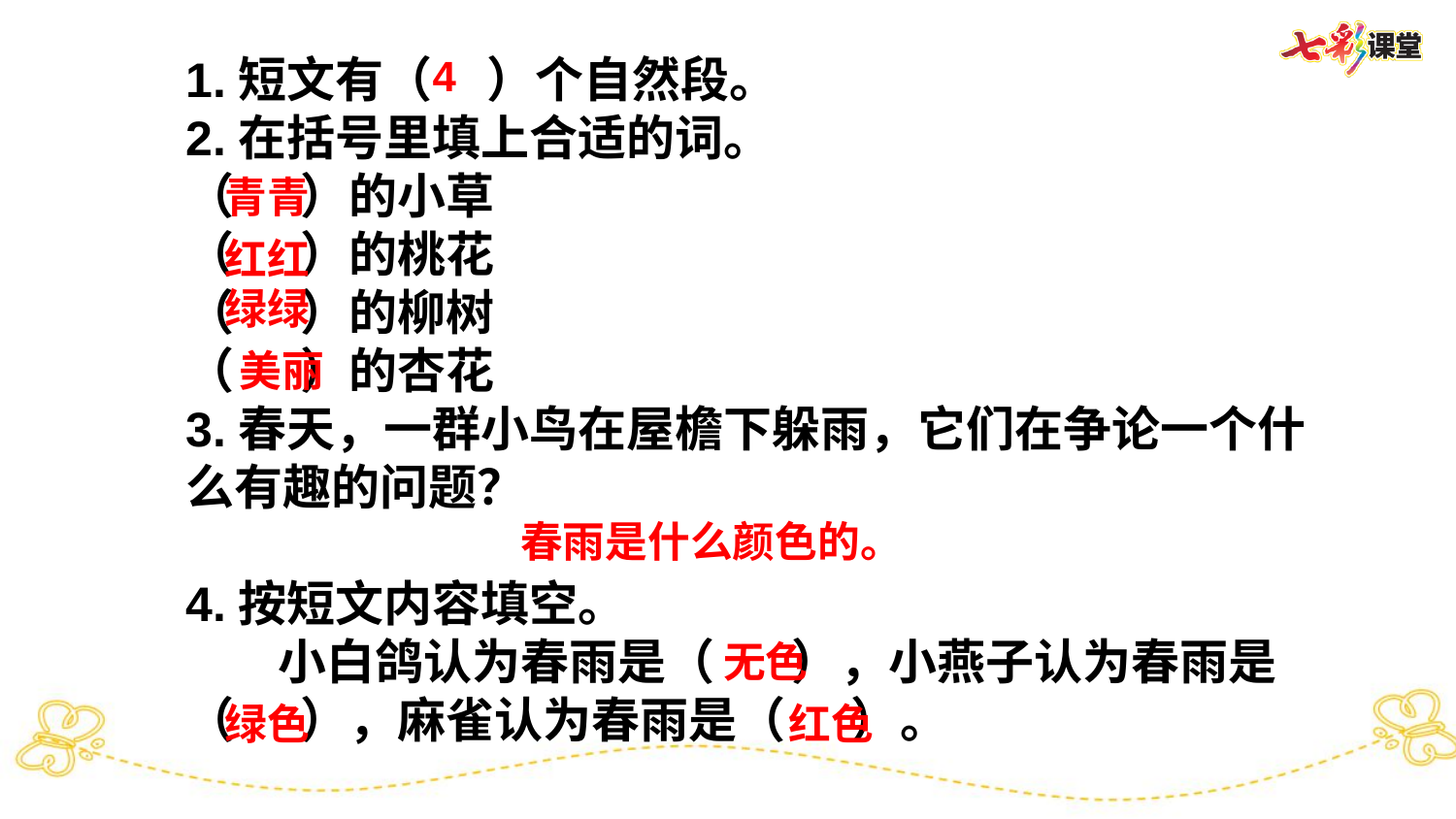

1.短文有（     ）个自然段。
2.在括号里填上合适的词。
（      ）的小草
（      ）的桃花
（      ）的柳树
（      ）的杏花
3.春天，一群小鸟在屋檐下躲雨，它们在争论一个什么有趣的问题？

4.按短文内容填空。
　    小白鸽认为春雨是（       ），小燕子认为春雨是（      ），麻雀认为春雨是（      ）。
4
青青
红红
绿绿
美丽
春雨是什么颜色的。
无色
绿色
红色